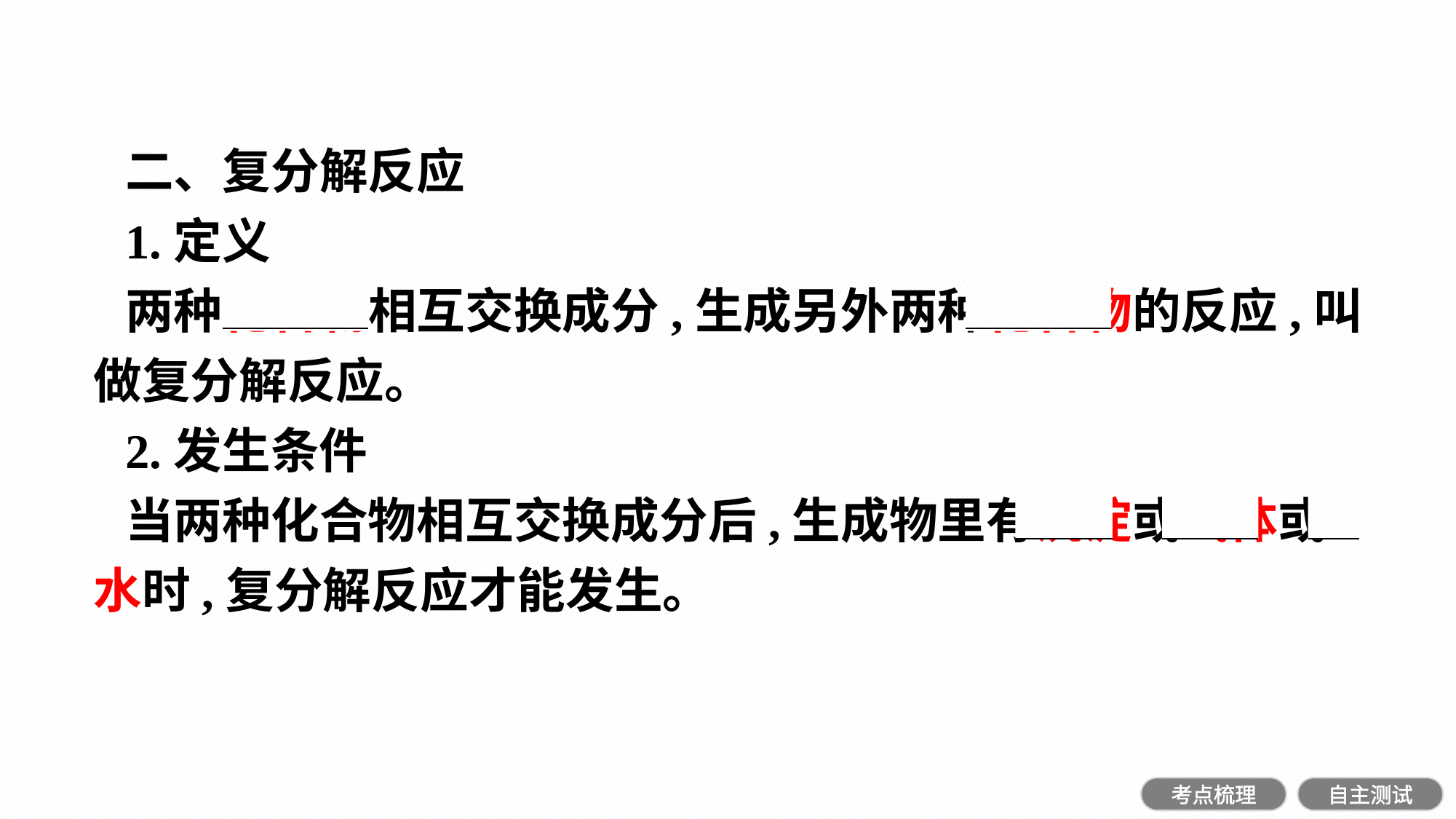

二、复分解反应
1.定义
两种化合物相互交换成分,生成另外两种化合物的反应,叫做复分解反应。
2.发生条件
当两种化合物相互交换成分后,生成物里有沉淀或气体或水时,复分解反应才能发生。